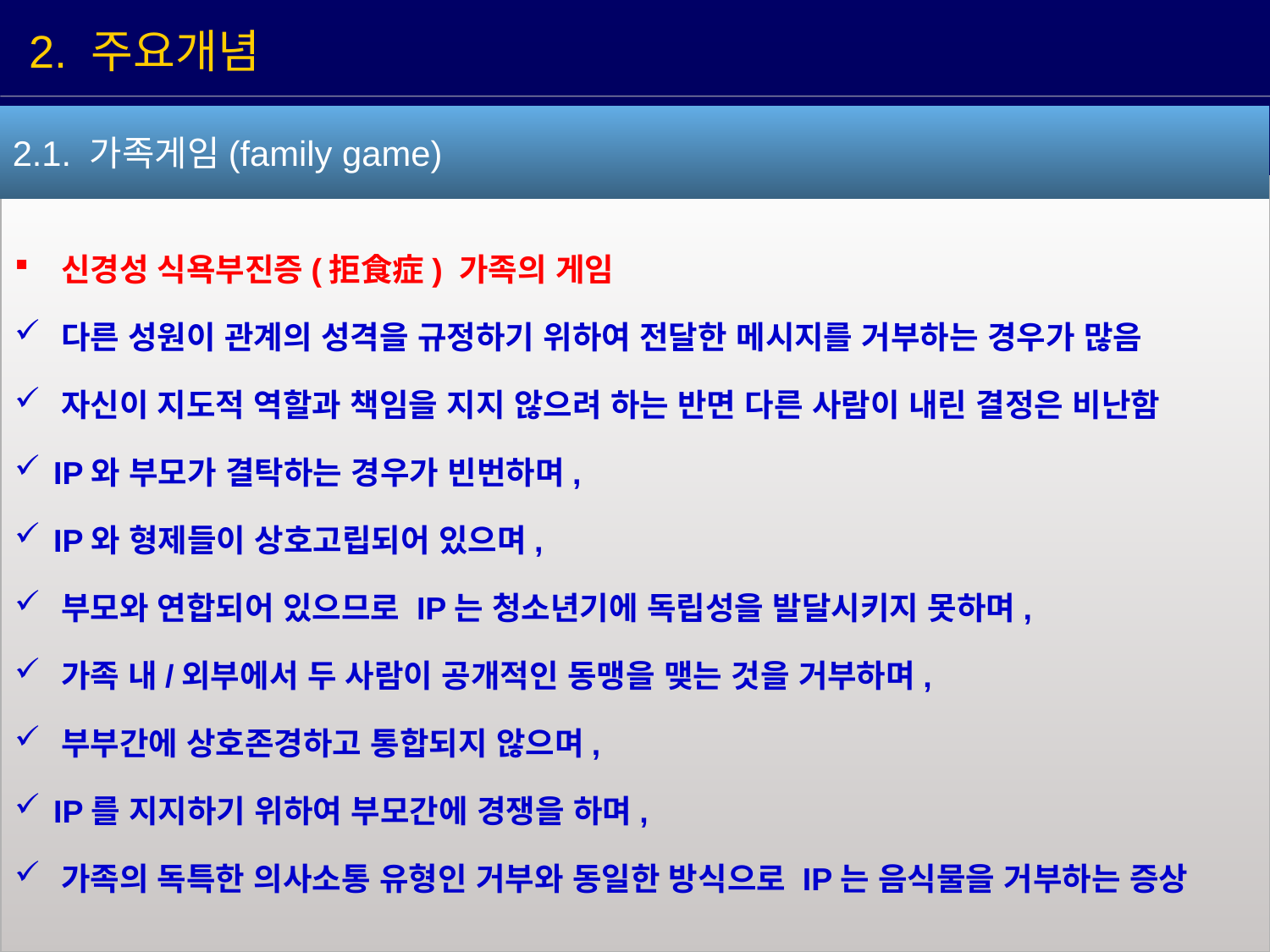

2. 주요개념

2.1. 가족게임(family game)
 신경성 식욕부진증(拒食症) 가족의 게임
 다른 성원이 관계의 성격을 규정하기 위하여 전달한 메시지를 거부하는 경우가 많음
 자신이 지도적 역할과 책임을 지지 않으려 하는 반면 다른 사람이 내린 결정은 비난함
 IP와 부모가 결탁하는 경우가 빈번하며,
 IP와 형제들이 상호고립되어 있으며,
 부모와 연합되어 있으므로 IP는 청소년기에 독립성을 발달시키지 못하며,
 가족 내/외부에서 두 사람이 공개적인 동맹을 맺는 것을 거부하며,
 부부간에 상호존경하고 통합되지 않으며,
 IP를 지지하기 위하여 부모간에 경쟁을 하며,
 가족의 독특한 의사소통 유형인 거부와 동일한 방식으로 IP는 음식물을 거부하는 증상